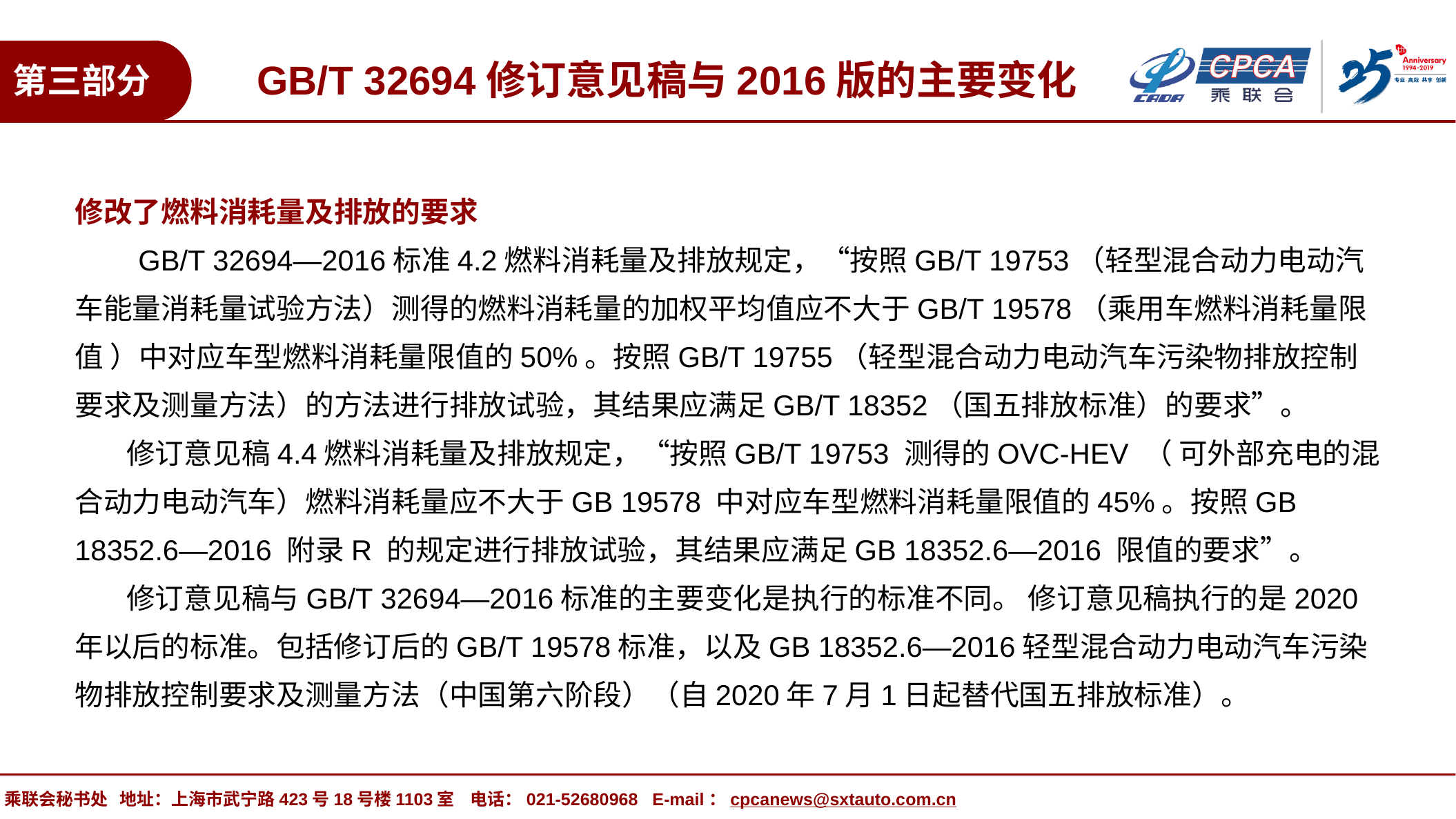

GB/T 32694修订意见稿与2016版的主要变化
第三部分
修改了燃料消耗量及排放的要求
        GB/T 32694—2016标准4.2燃料消耗量及排放规定，“按照GB/T 19753（轻型混合动力电动汽车能量消耗量试验方法）测得的燃料消耗量的加权平均值应不大于GB/T 19578（乘用车燃料消耗量限值 ）中对应车型燃料消耗量限值的50%。按照GB/T 19755（轻型混合动力电动汽车污染物排放控制要求及测量方法）的方法进行排放试验，其结果应满足GB/T 18352（国五排放标准）的要求”。
       修订意见稿4.4燃料消耗量及排放规定，“按照GB/T 19753 测得的OVC-HEV （ 可外部充电的混合动力电动汽车）燃料消耗量应不大于GB 19578 中对应车型燃料消耗量限值的45%。按照GB 18352.6—2016 附录R 的规定进行排放试验，其结果应满足GB 18352.6—2016 限值的要求”。
       修订意见稿与GB/T 32694—2016标准的主要变化是执行的标准不同。 修订意见稿执行的是2020年以后的标准。包括修订后的GB/T 19578标准，以及GB 18352.6—2016轻型混合动力电动汽车污染物排放控制要求及测量方法（中国第六阶段）（自2020年7月1日起替代国五排放标准）。